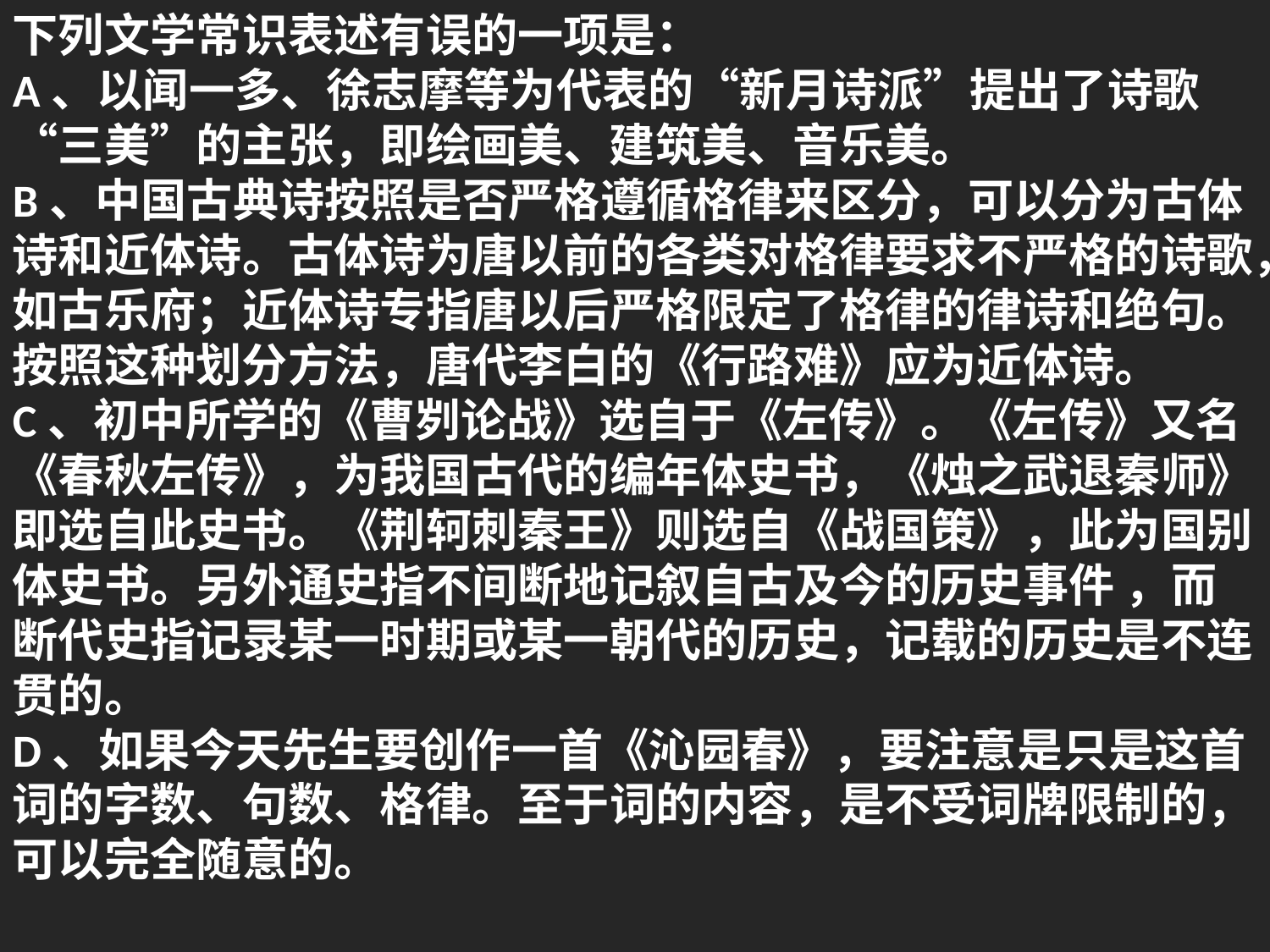

下列文学常识表述有误的一项是：
A、以闻一多、徐志摩等为代表的“新月诗派”提出了诗歌“三美”的主张，即绘画美、建筑美、音乐美。
B、中国古典诗按照是否严格遵循格律来区分，可以分为古体诗和近体诗。古体诗为唐以前的各类对格律要求不严格的诗歌，如古乐府；近体诗专指唐以后严格限定了格律的律诗和绝句。按照这种划分方法，唐代李白的《行路难》应为近体诗。
C、初中所学的《曹刿论战》选自于《左传》。《左传》又名《春秋左传》，为我国古代的编年体史书，《烛之武退秦师》即选自此史书。《荆轲刺秦王》则选自《战国策》，此为国别体史书。另外通史指不间断地记叙自古及今的历史事件 ，而断代史指记录某一时期或某一朝代的历史，记载的历史是不连贯的。
D、如果今天先生要创作一首《沁园春》，要注意是只是这首词的字数、句数、格律。至于词的内容，是不受词牌限制的，可以完全随意的。